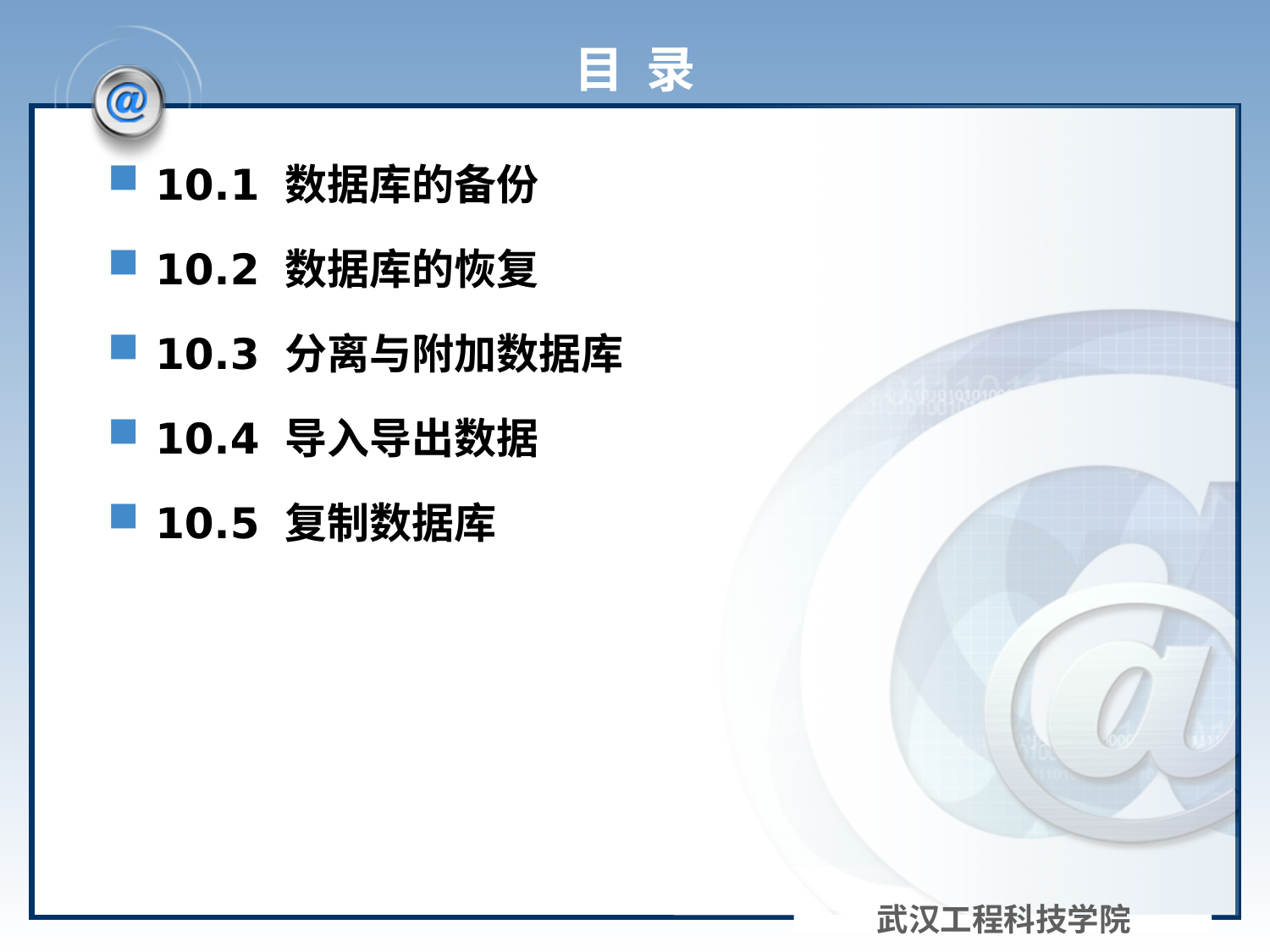

# 目  录
10.1 数据库的备份
10.2 数据库的恢复
10.3 分离与附加数据库
10.4 导入导出数据
10.5 复制数据库

武汉工程科技学院